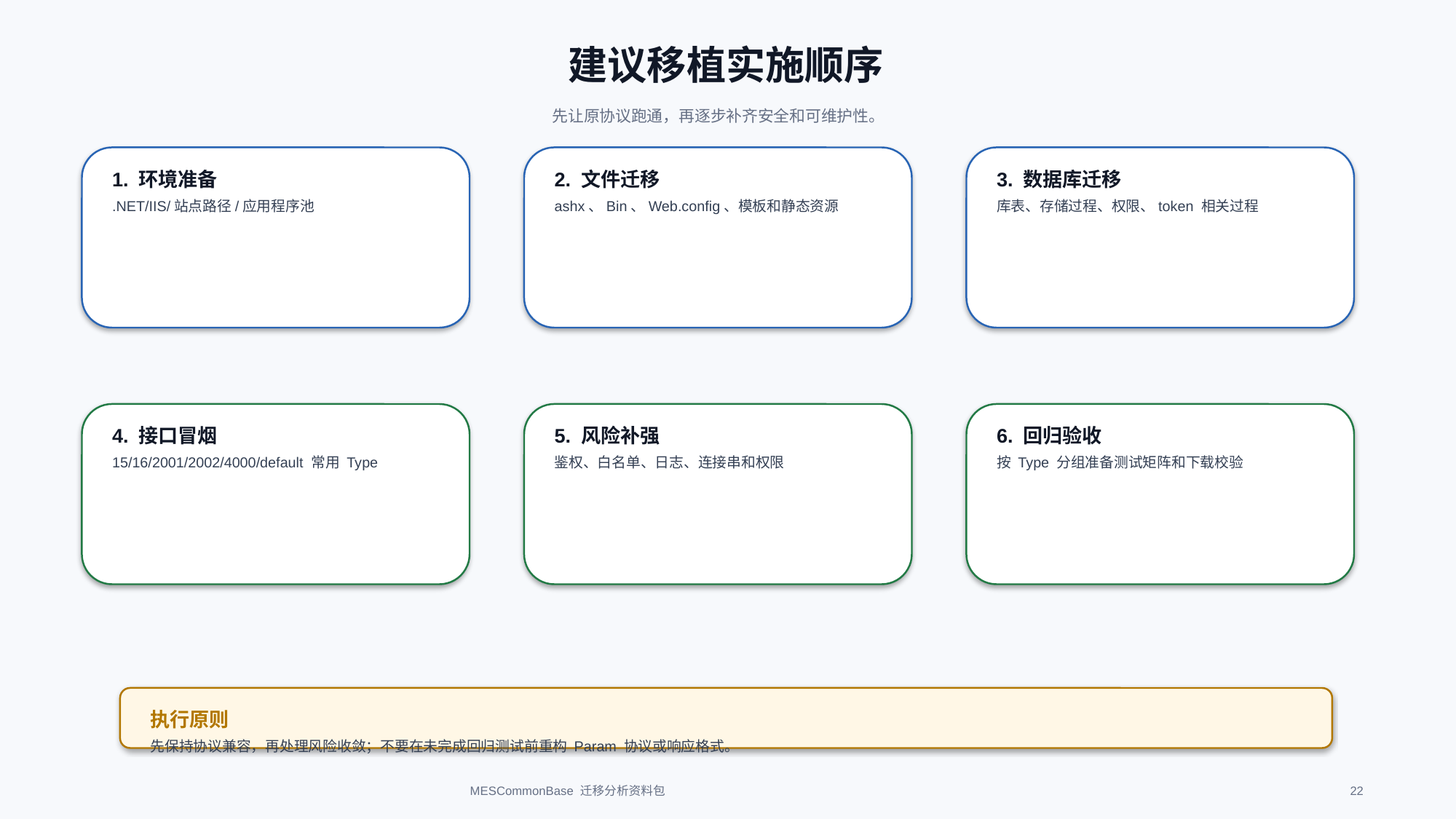

建议移植实施顺序
先让原协议跑通，再逐步补齐安全和可维护性。

1. 环境准备
.NET/IIS/站点路径/应用程序池
2. 文件迁移
ashx、Bin、Web.config、模板和静态资源
3. 数据库迁移
库表、存储过程、权限、token 相关过程

4. 接口冒烟
15/16/2001/2002/4000/default 常用 Type
5. 风险补强
鉴权、白名单、日志、连接串和权限
6. 回归验收
按 Type 分组准备测试矩阵和下载校验

执行原则
先保持协议兼容，再处理风险收敛；不要在未完成回归测试前重构 Param 协议或响应格式。
MESCommonBase 迁移分析资料包
22